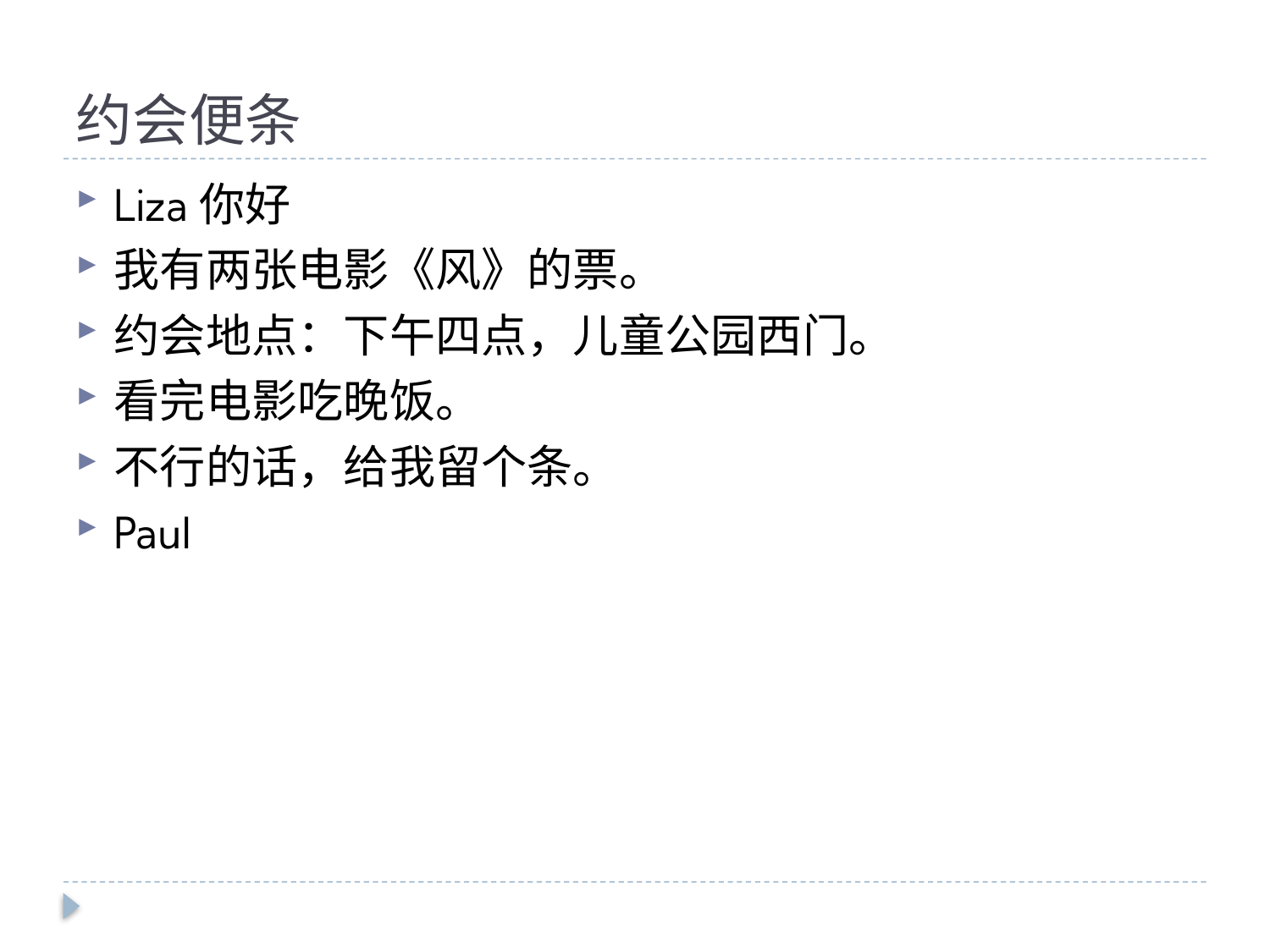

# 约会便条
Liza你好
我有两张电影《风》的票。
约会地点：下午四点，儿童公园西门。
看完电影吃晚饭。
不行的话，给我留个条。
Paul